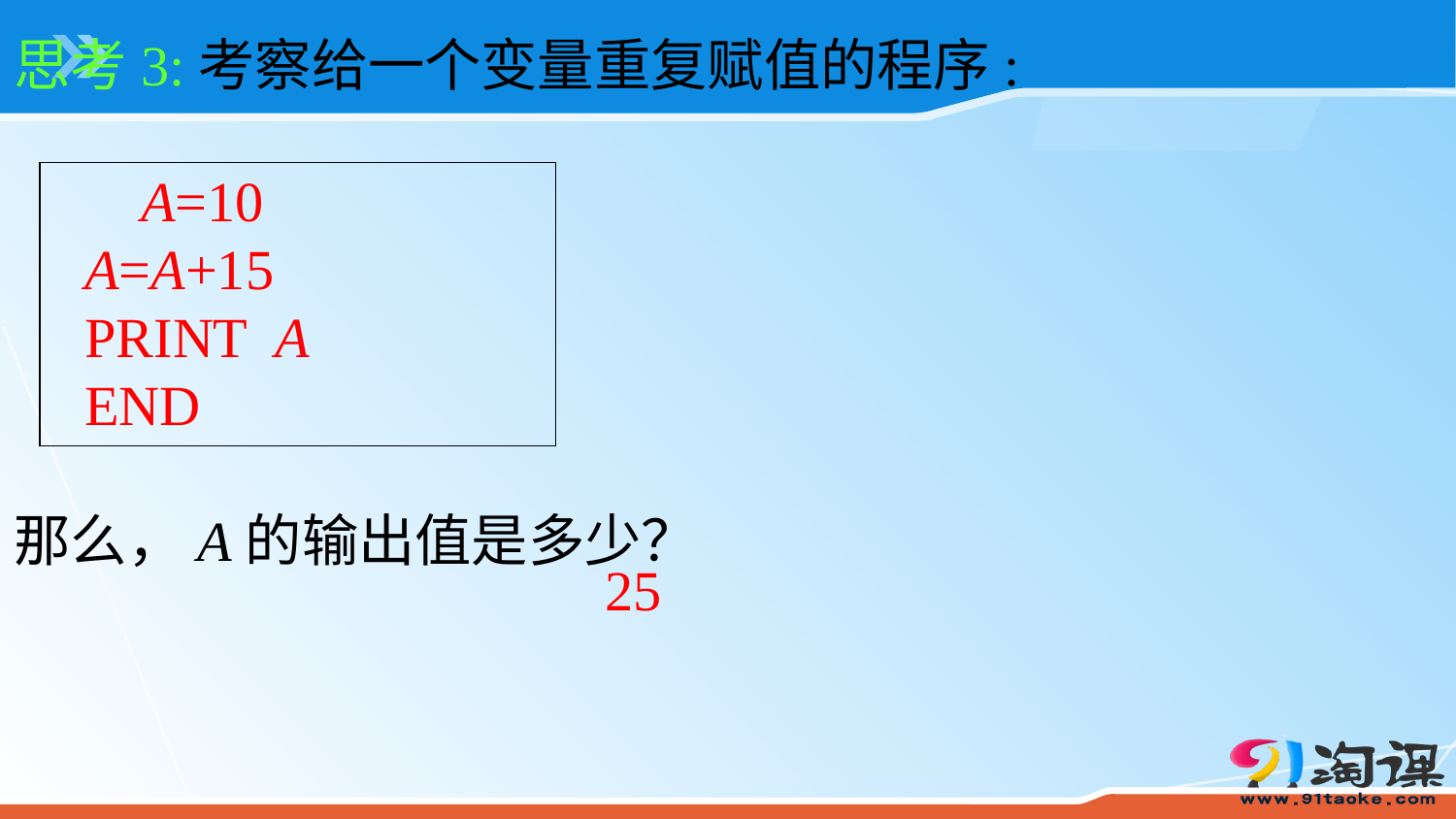

思考3:考察给一个变量重复赋值的程序:

         A=10
     A=A+15
     PRINT  A
     END

那么，A的输出值是多少？

25